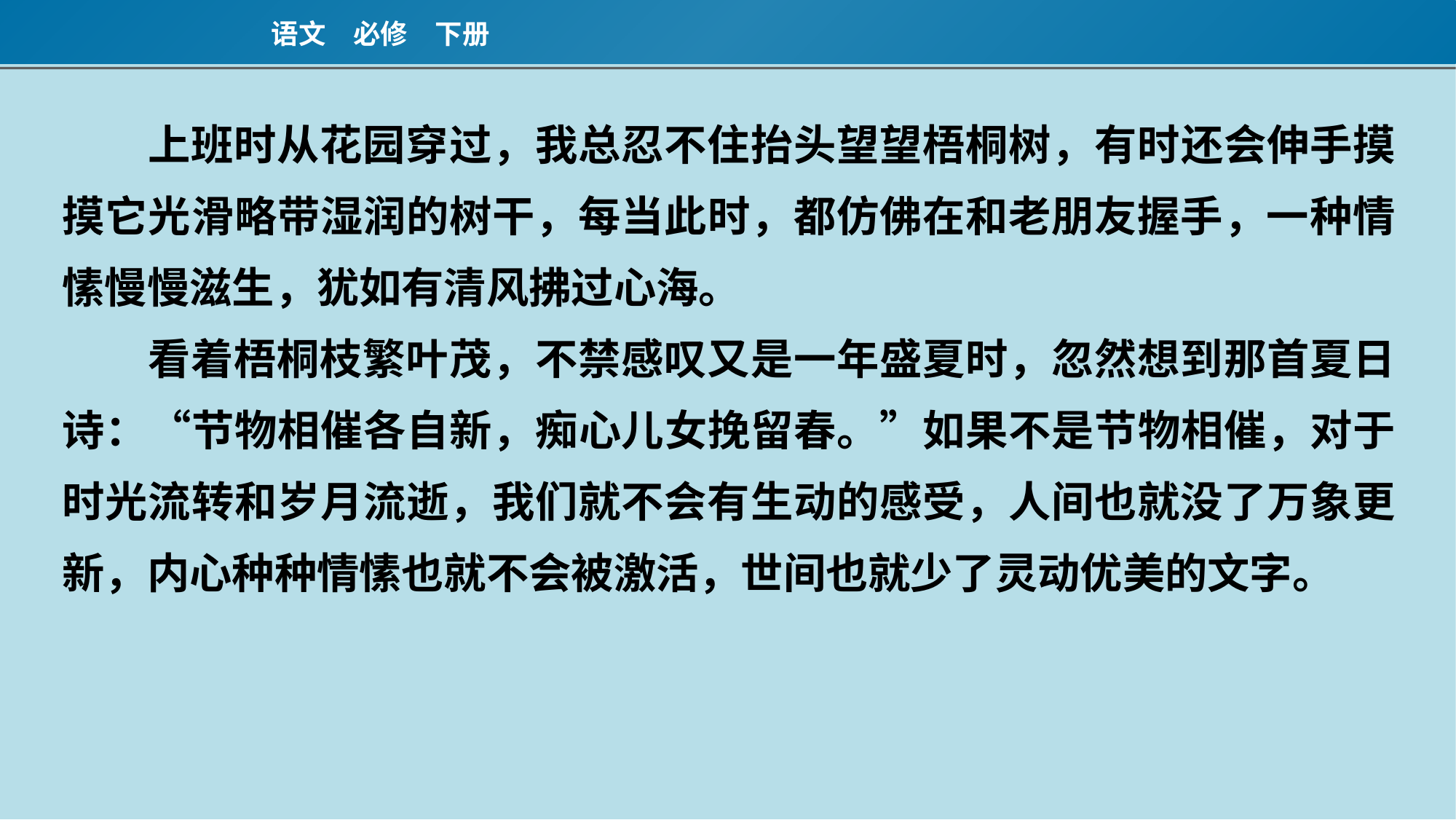

上班时从花园穿过，我总忍不住抬头望望梧桐树，有时还会伸手摸摸它光滑略带湿润的树干，每当此时，都仿佛在和老朋友握手，一种情愫慢慢滋生，犹如有清风拂过心海。
看着梧桐枝繁叶茂，不禁感叹又是一年盛夏时，忽然想到那首夏日诗：“节物相催各自新，痴心儿女挽留春。”如果不是节物相催，对于时光流转和岁月流逝，我们就不会有生动的感受，人间也就没了万象更新，内心种种情愫也就不会被激活，世间也就少了灵动优美的文字。